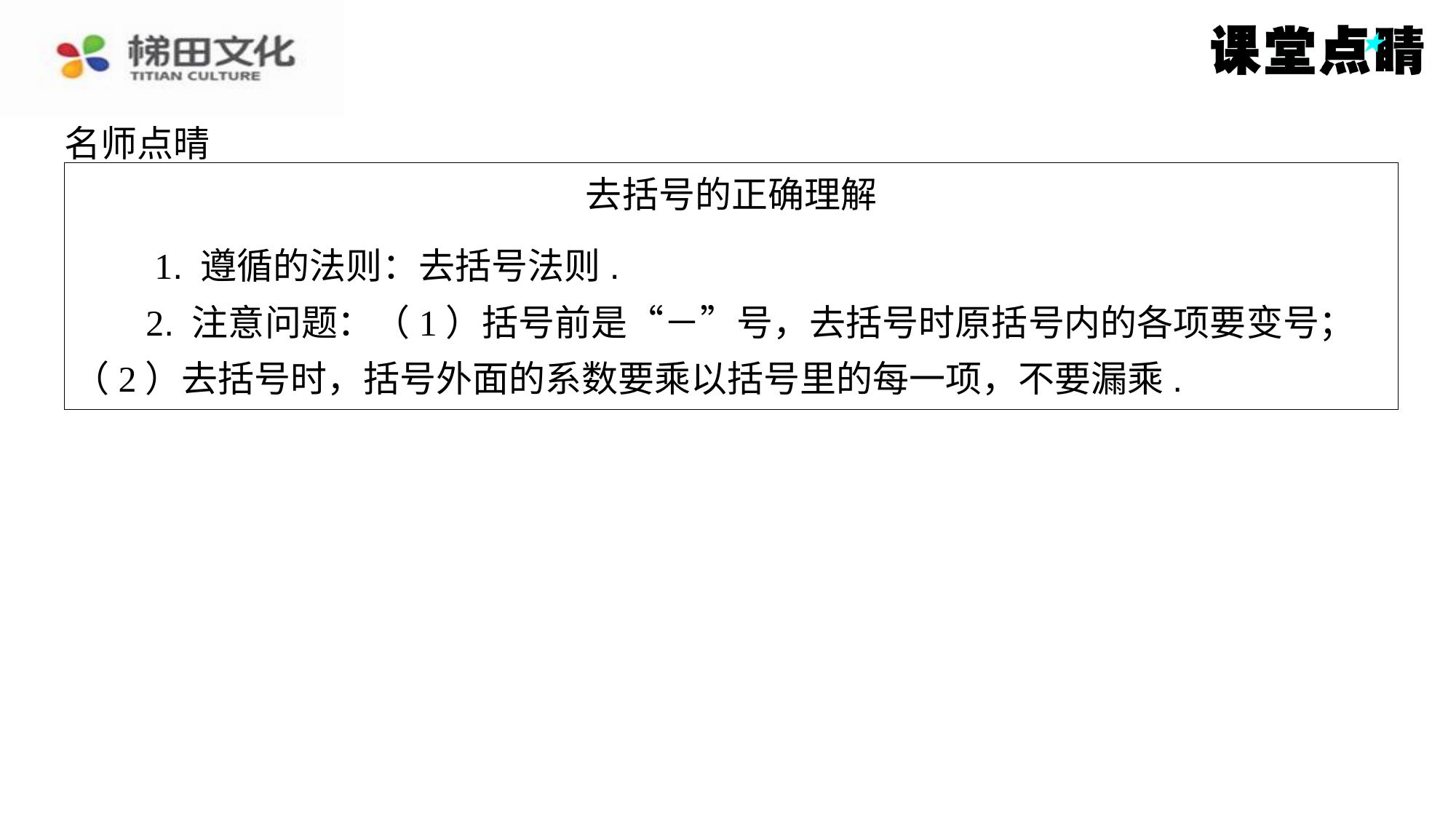

名师点晴
去括号的正确理解
　　1. 遵循的法则：去括号法则.
2. 注意问题：（1）括号前是“－”号，去括号时原括号内的各项要变号；
（2）去括号时，括号外面的系数要乘以括号里的每一项，不要漏乘.